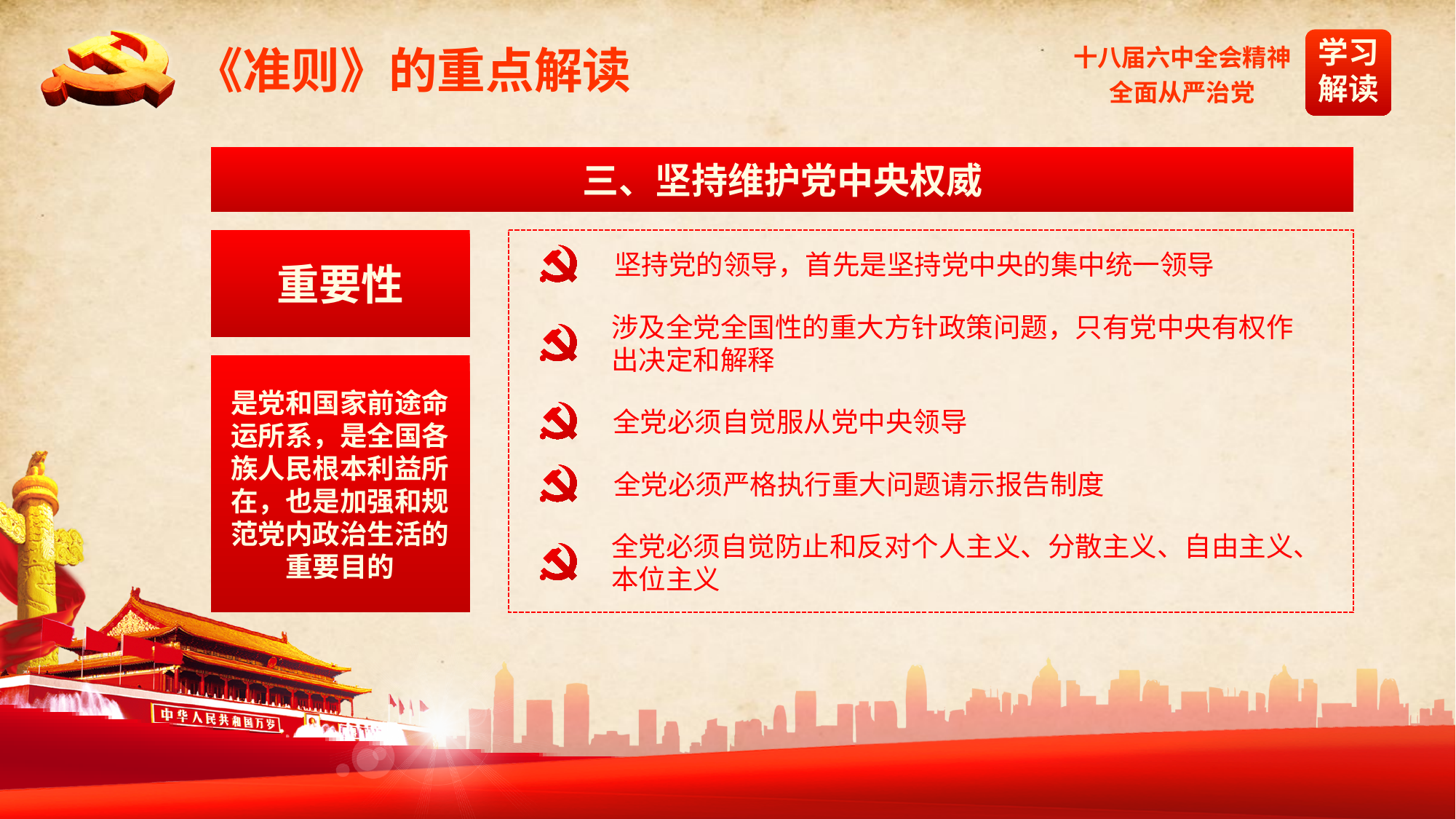

《准则》的重点解读
三、坚持维护党中央权威
重要性

坚持党的领导，首先是坚持党中央的集中统一领导

涉及全党全国性的重大方针政策问题，只有党中央有权作出决定和解释

是党和国家前途命运所系，是全国各族人民根本利益所在，也是加强和规范党内政治生活的重要目的
全党必须自觉服从党中央领导

全党必须严格执行重大问题请示报告制度

全党必须自觉防止和反对个人主义、分散主义、自由主义、本位主义